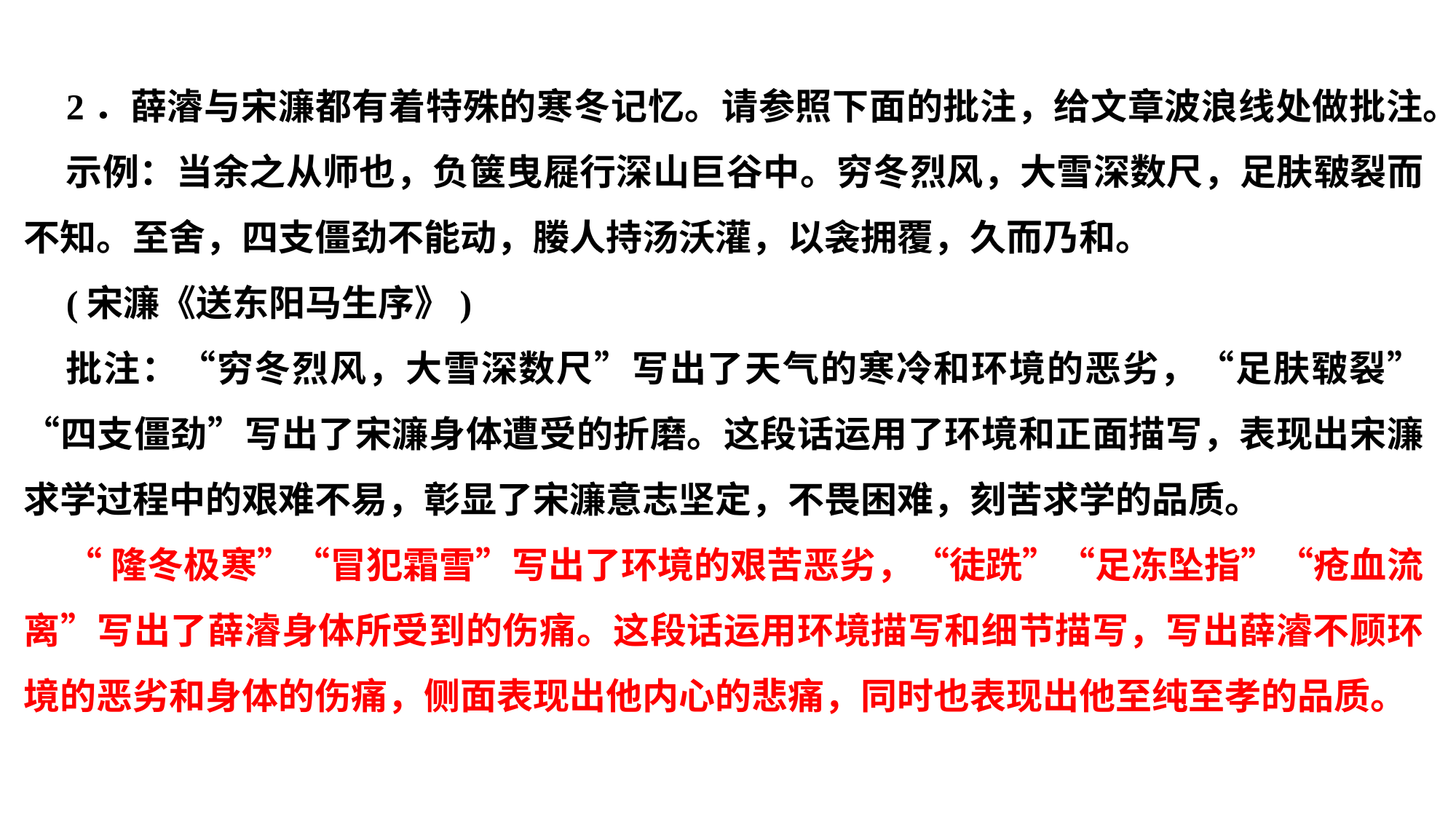

2．薛濬与宋濂都有着特殊的寒冬记忆。请参照下面的批注，给文章波浪线处做批注。
示例：当余之从师也，负箧曳屣行深山巨谷中。穷冬烈风，大雪深数尺，足肤皲裂而不知。至舍，四支僵劲不能动，媵人持汤沃灌，以衾拥覆，久而乃和。
(宋濂《送东阳马生序》)
批注：“穷冬烈风，大雪深数尺”写出了天气的寒冷和环境的恶劣，“足肤皲裂”“四支僵劲”写出了宋濂身体遭受的折磨。这段话运用了环境和正面描写，表现出宋濂求学过程中的艰难不易，彰显了宋濂意志坚定，不畏困难，刻苦求学的品质。
“隆冬极寒”“冒犯霜雪”写出了环境的艰苦恶劣，“徒跣”“足冻坠指”“疮血流离”写出了薛濬身体所受到的伤痛。这段话运用环境描写和细节描写，写出薛濬不顾环境的恶劣和身体的伤痛，侧面表现出他内心的悲痛，同时也表现出他至纯至孝的品质。